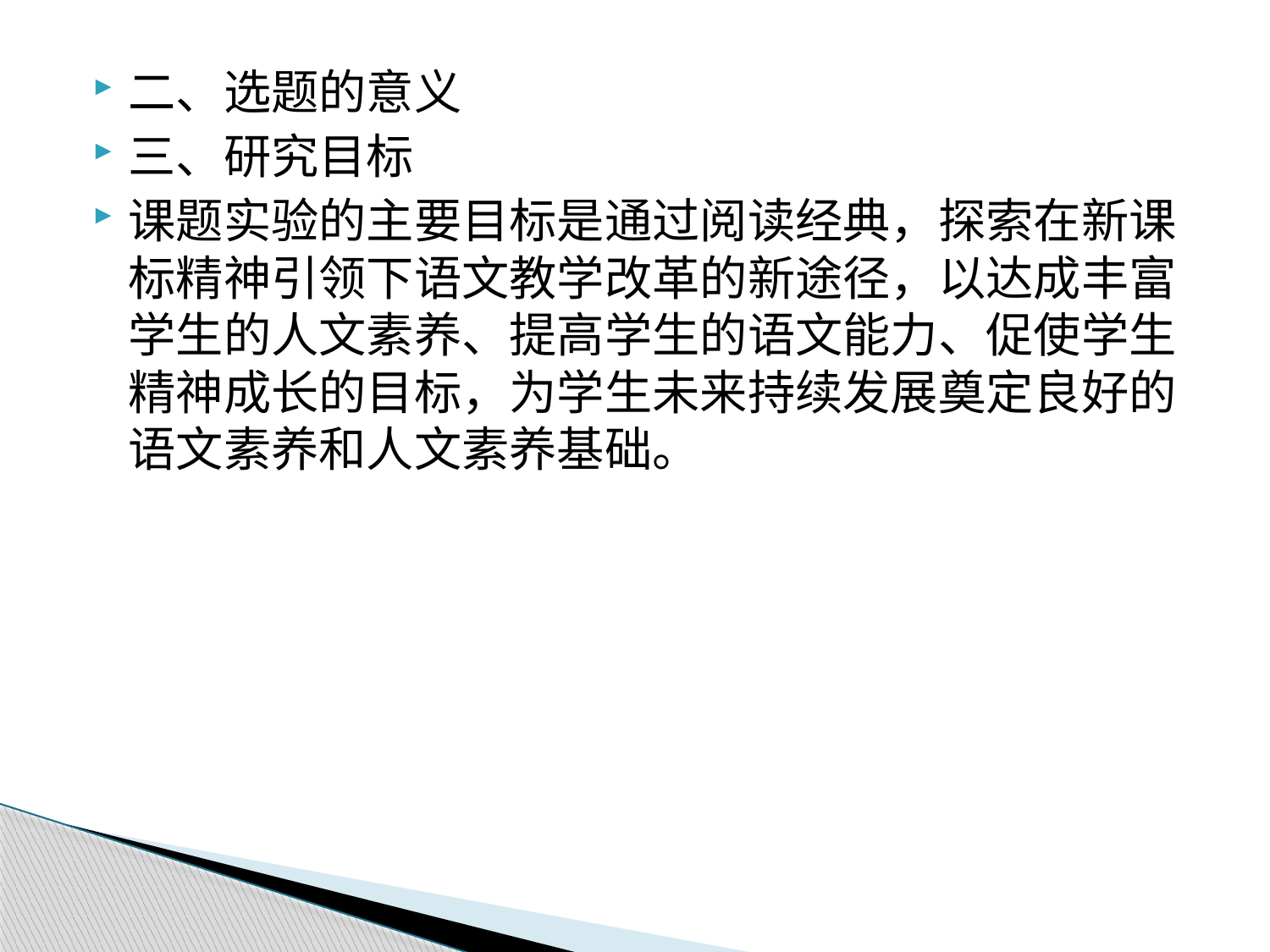

二、选题的意义
三、研究目标
课题实验的主要目标是通过阅读经典，探索在新课标精神引领下语文教学改革的新途径，以达成丰富学生的人文素养、提高学生的语文能力、促使学生精神成长的目标，为学生未来持续发展奠定良好的语文素养和人文素养基础。